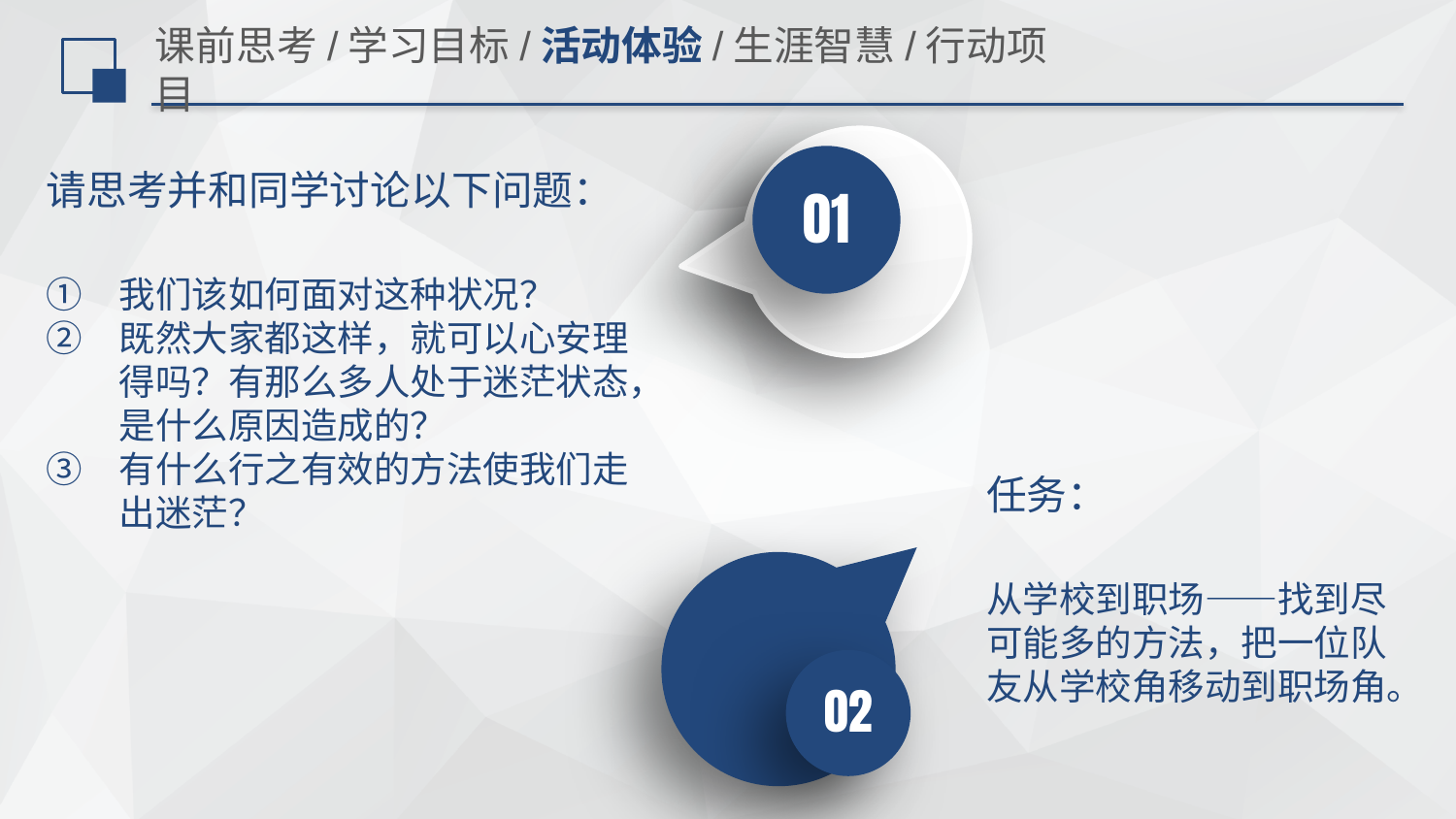

# 课前思考/学习目标/活动体验/生涯智慧/行动项目

01
请思考并和同学讨论以下问题：

我们该如何面对这种状况？
既然大家都这样，就可以心安理得吗？有那么多人处于迷茫状态，是什么原因造成的？
有什么行之有效的方法使我们走出迷茫？
任务：

从学校到职场——找到尽可能多的方法，把一位队友从学校角移动到职场角。

02